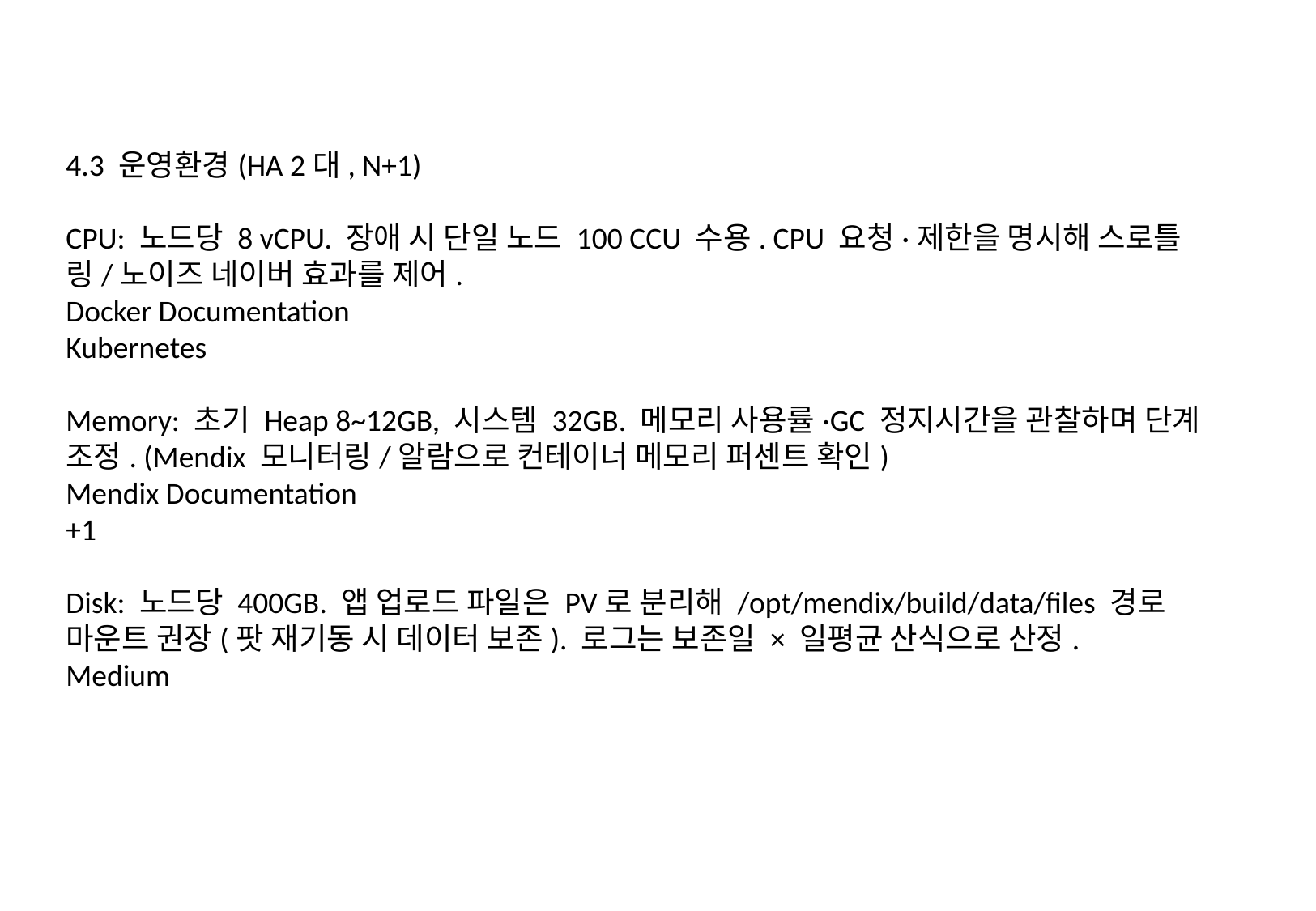

4.3 운영환경(HA 2대, N+1)

CPU: 노드당 8 vCPU. 장애 시 단일 노드 100 CCU 수용. CPU 요청·제한을 명시해 스로틀링/노이즈 네이버 효과를 제어.
Docker Documentation
Kubernetes

Memory: 초기 Heap 8~12GB, 시스템 32GB. 메모리 사용률·GC 정지시간을 관찰하며 단계 조정. (Mendix 모니터링/알람으로 컨테이너 메모리 퍼센트 확인)
Mendix Documentation
+1

Disk: 노드당 400GB. 앱 업로드 파일은 PV로 분리해 /opt/mendix/build/data/files 경로 마운트 권장(팟 재기동 시 데이터 보존). 로그는 보존일 × 일평균 산식으로 산정.
Medium